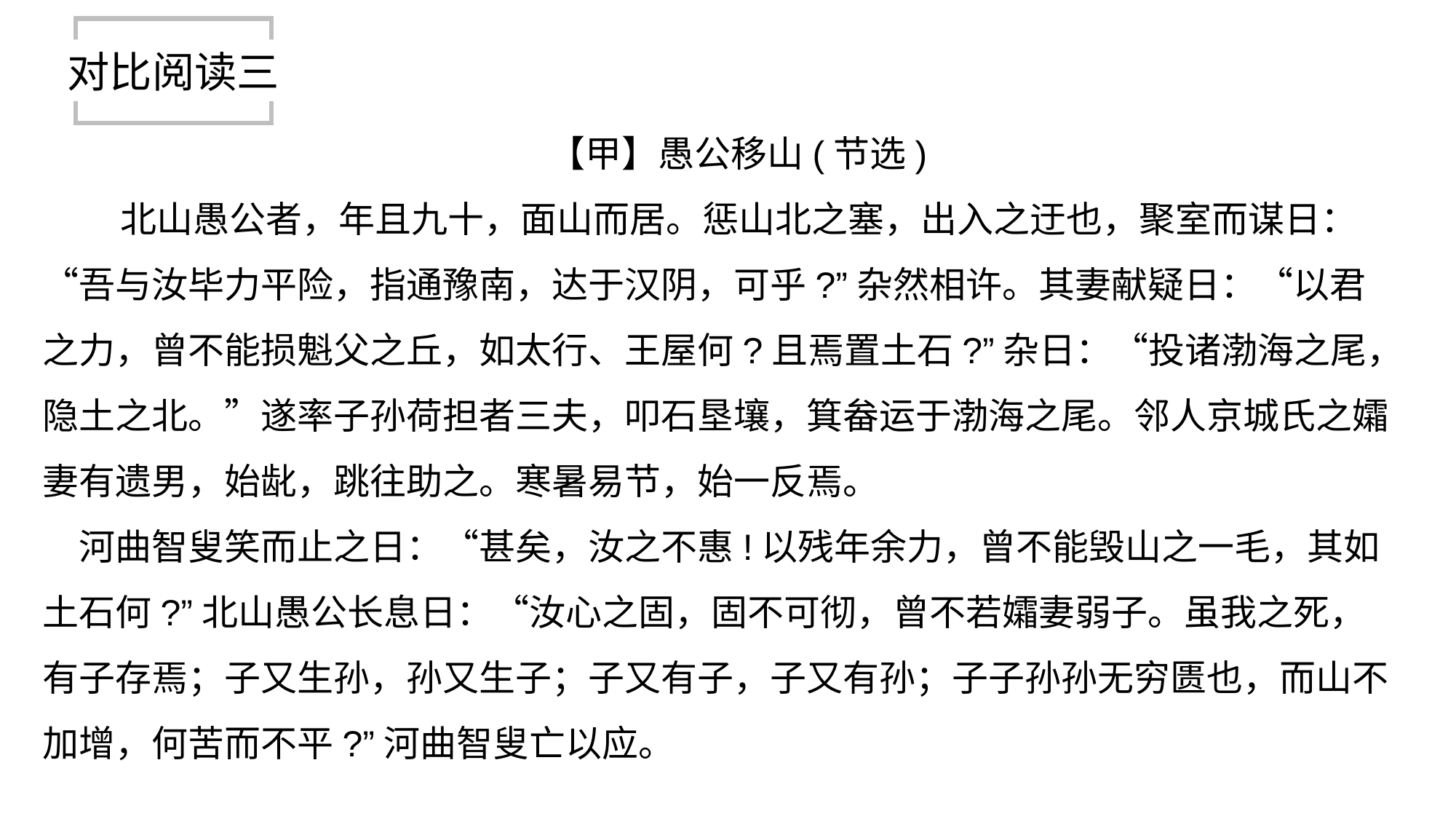

对比阅读三
【甲】愚公移山(节选)
    北山愚公者，年且九十，面山而居。惩山北之塞，出入之迂也，聚室而谋日：“吾与汝毕力平险，指通豫南，达于汉阴，可乎?”杂然相许。其妻献疑日：“以君之力，曾不能损魁父之丘，如太行、王屋何?且焉置土石?”杂日：“投诸渤海之尾，隐土之北。”遂率子孙荷担者三夫，叩石垦壤，箕畚运于渤海之尾。邻人京城氏之孀妻有遗男，始龀，跳往助之。寒暑易节，始一反焉。
河曲智叟笑而止之日：“甚矣，汝之不惠!以残年余力，曾不能毁山之一毛，其如土石何?”北山愚公长息日：“汝心之固，固不可彻，曾不若孀妻弱子。虽我之死，有子存焉；子又生孙，孙又生子；子又有子，子又有孙；子子孙孙无穷匮也，而山不加增，何苦而不平?”河曲智叟亡以应。